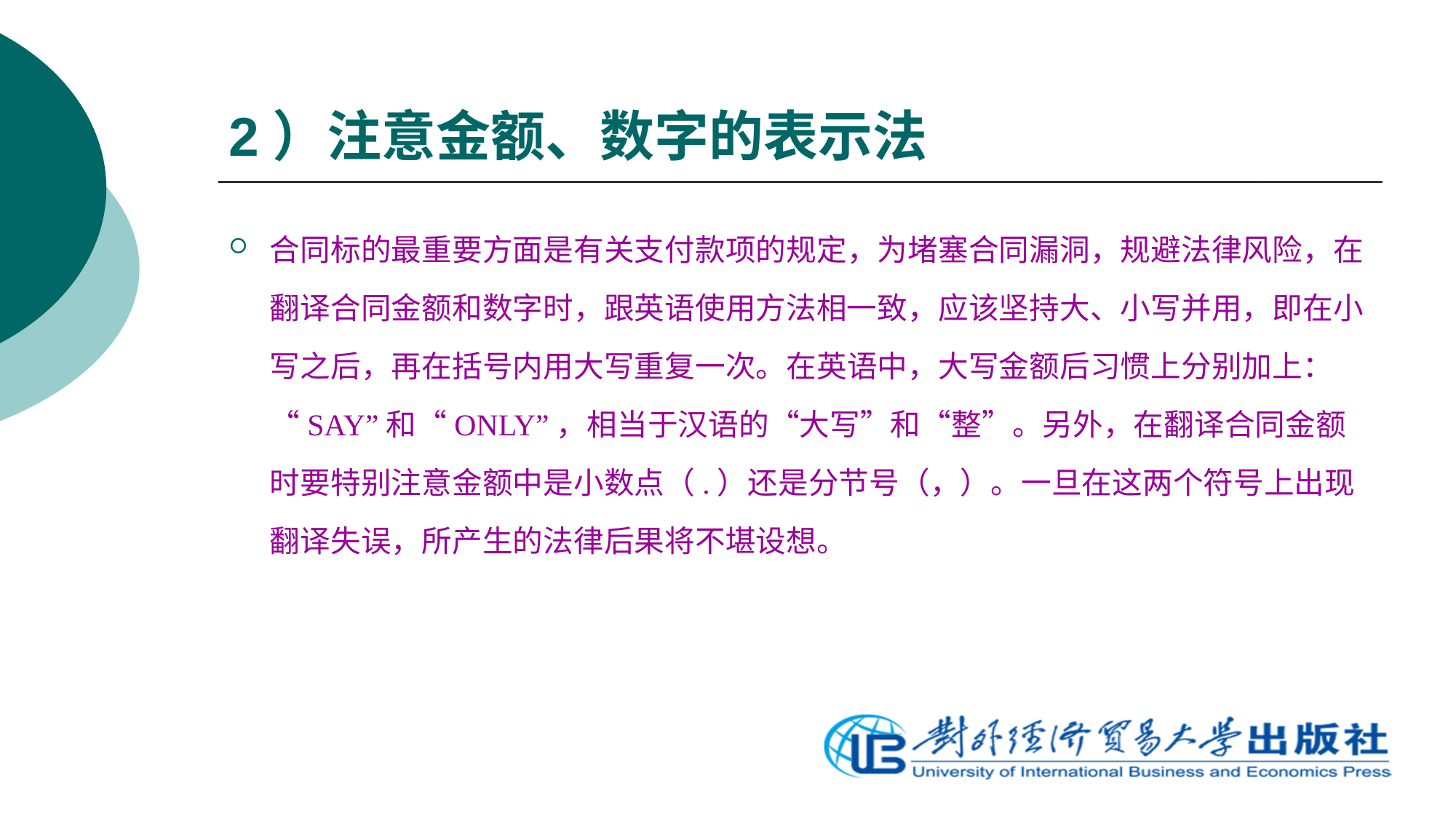

# 2）注意金额、数字的表示法
合同标的最重要方面是有关支付款项的规定，为堵塞合同漏洞，规避法律风险，在翻译合同金额和数字时，跟英语使用方法相一致，应该坚持大、小写并用，即在小写之后，再在括号内用大写重复一次。在英语中，大写金额后习惯上分别加上：“SAY”和“ONLY”，相当于汉语的“大写”和“整”。另外，在翻译合同金额时要特别注意金额中是小数点（.）还是分节号（，）。一旦在这两个符号上出现翻译失误，所产生的法律后果将不堪设想。